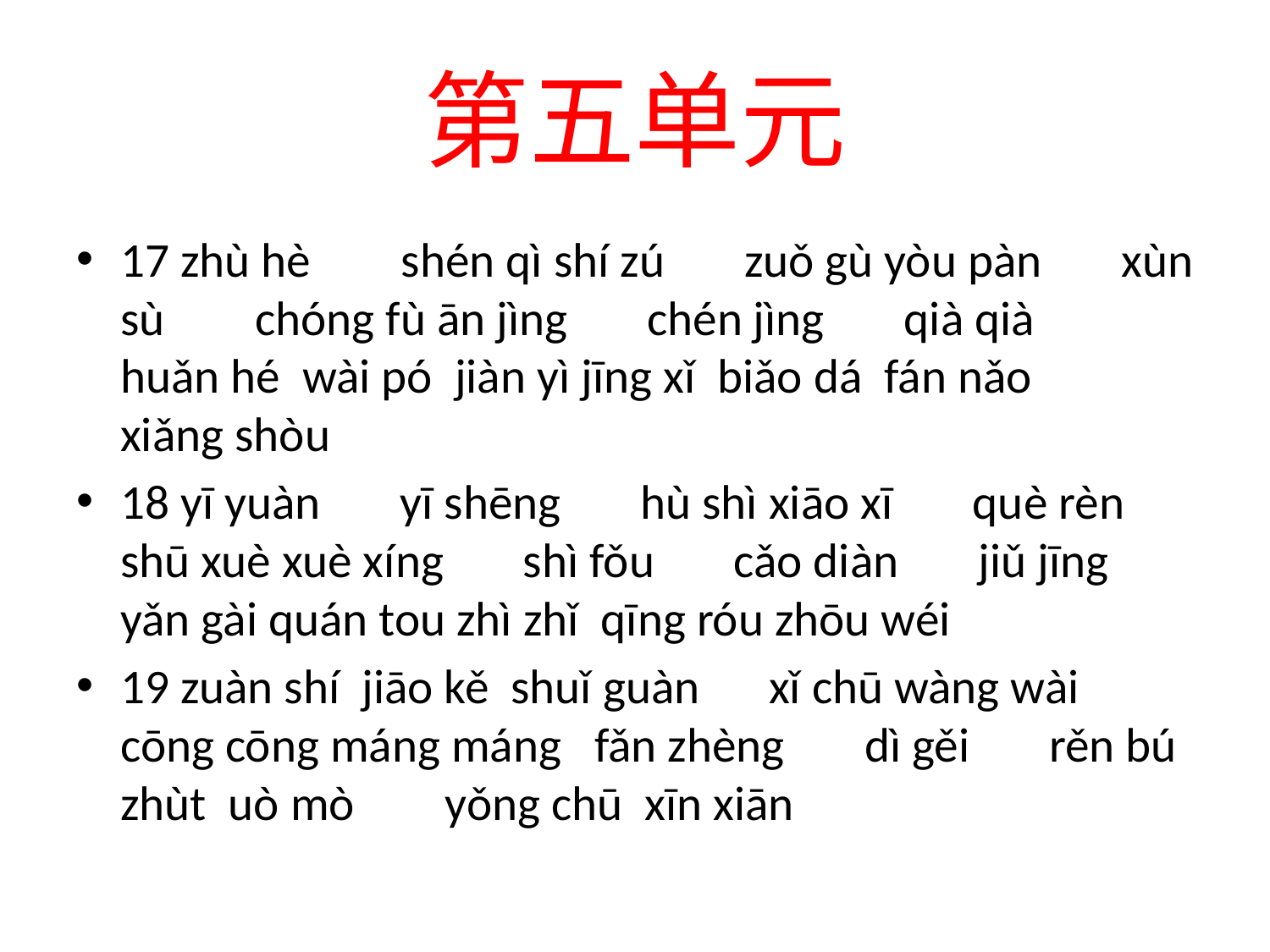

# 第五单元
17 zhù hè 　 shén qì shí zú 　zuǒ gù yòu pàn　 xùn sù 　 chóng fù ān jìng　 chén jìng　 qià qià 　 huǎn hé  wài pó  jiàn yì jīng xǐ  biǎo dá  fán nǎo　xiǎng shòu
18 yī yuàn　 yī shēng　 hù shì xiāo xī 　què rèn　 shū xuè xuè xíng　 shì fǒu　 cǎo diàn　 jiǔ jīng　 yǎn gài quán tou zhì zhǐ  qīng róu zhōu wéi
19 zuàn shí  jiāo kě  shuǐ guàn　xǐ chū wàng wài　cōng cōng máng máng   fǎn zhèng　 dì gěi　 rěn bú zhùt  uò mò 　 yǒng chū  xīn xiān